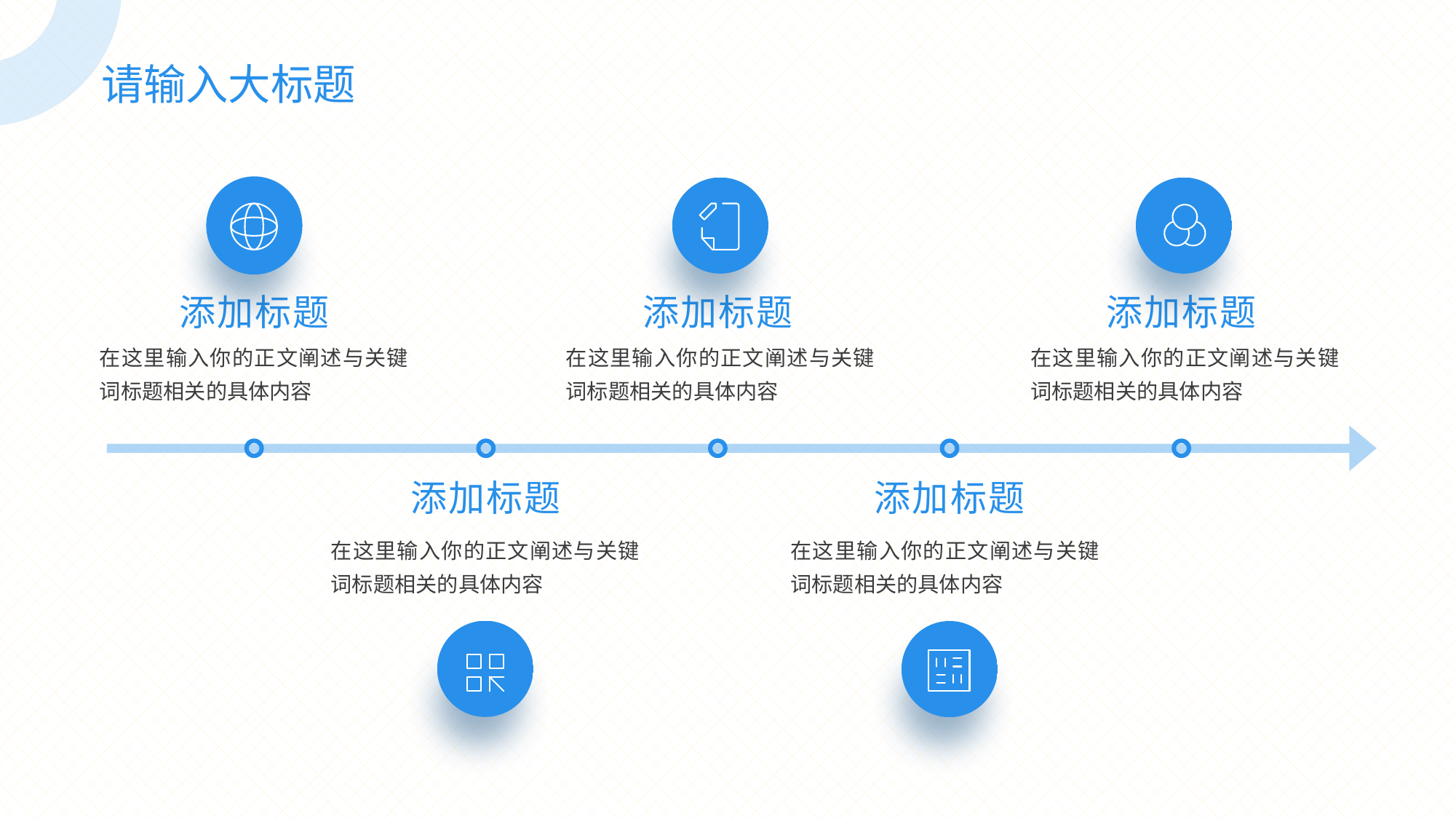

请输入大标题

添加标题
添加标题
添加标题
在这里输入你的正文阐述与关键词标题相关的具体内容
在这里输入你的正文阐述与关键词标题相关的具体内容
在这里输入你的正文阐述与关键词标题相关的具体内容

添加标题
添加标题
在这里输入你的正文阐述与关键词标题相关的具体内容
在这里输入你的正文阐述与关键词标题相关的具体内容